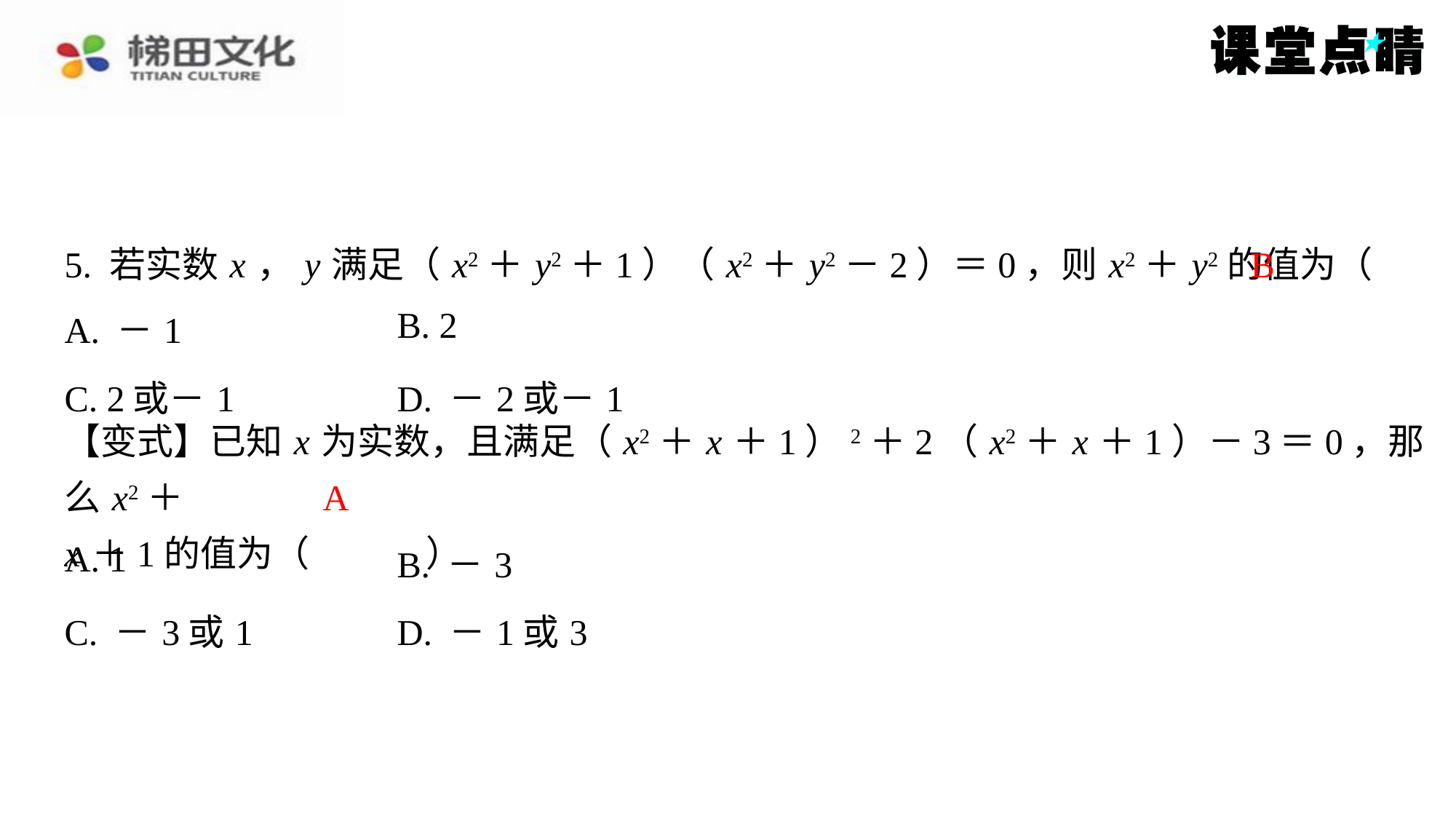

B
5. 若实数 x ， y 满足（ x2＋ y2＋1）（ x2＋ y2－2）＝0，则 x2＋ y2的值为（　B　）
| A. －1 | B. 2 |
| --- | --- |
| C. 2或－1 | D. －2或－1 |
【变式】已知 x 为实数，且满足（ x2＋ x ＋1）2＋2（ x2＋ x ＋1）－3＝0，那么 x2＋
x ＋1的值为（　A　）
A
| A. 1 | B. －3 |
| --- | --- |
| C. －3或1 | D. －1或3 |